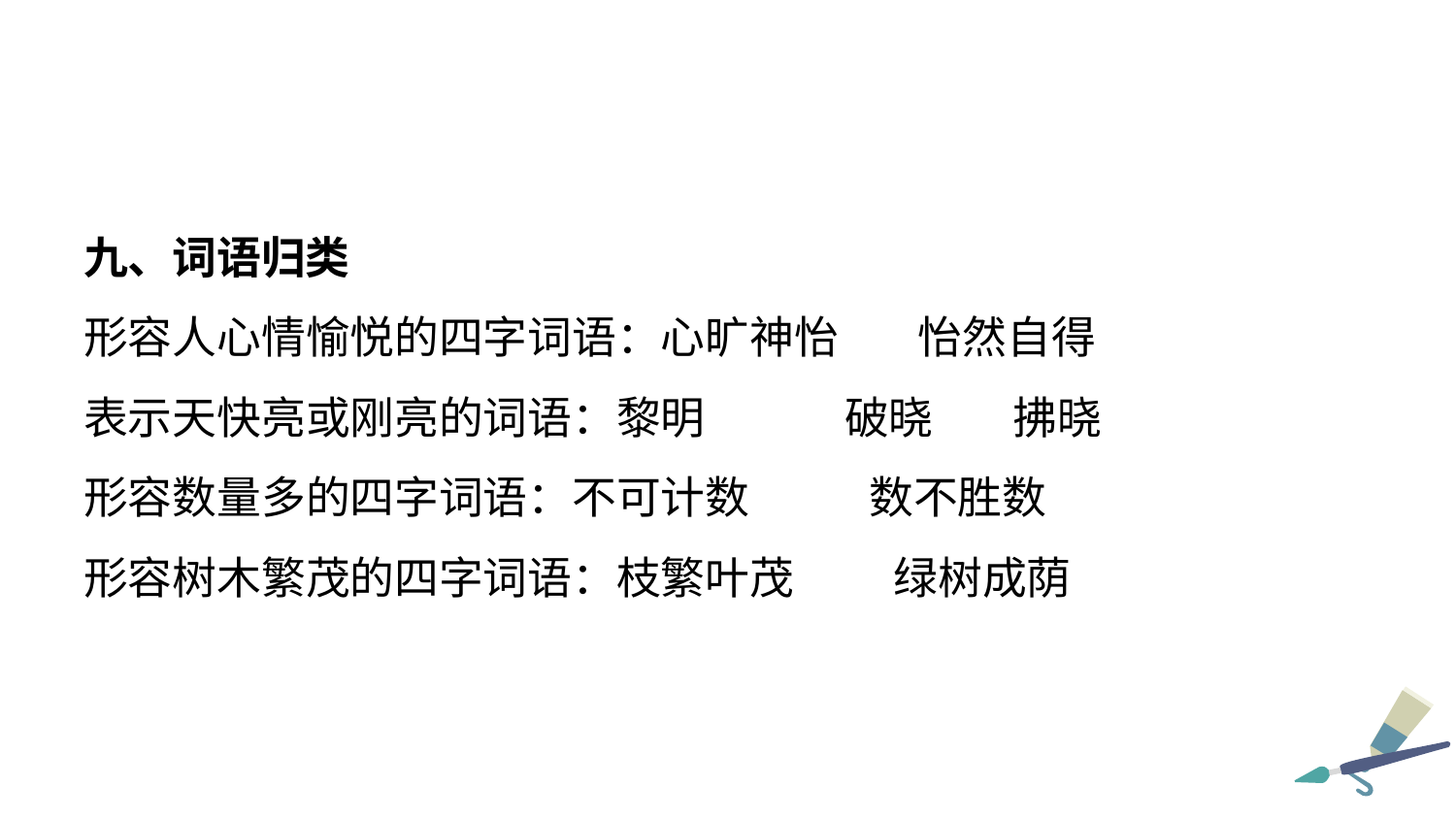

九、词语归类
形容人心情愉悦的四字词语：心旷神怡        怡然自得
表示天快亮或刚亮的词语：黎明              破晓        拂晓
形容数量多的四字词语：不可计数            数不胜数
形容树木繁茂的四字词语：枝繁叶茂          绿树成荫